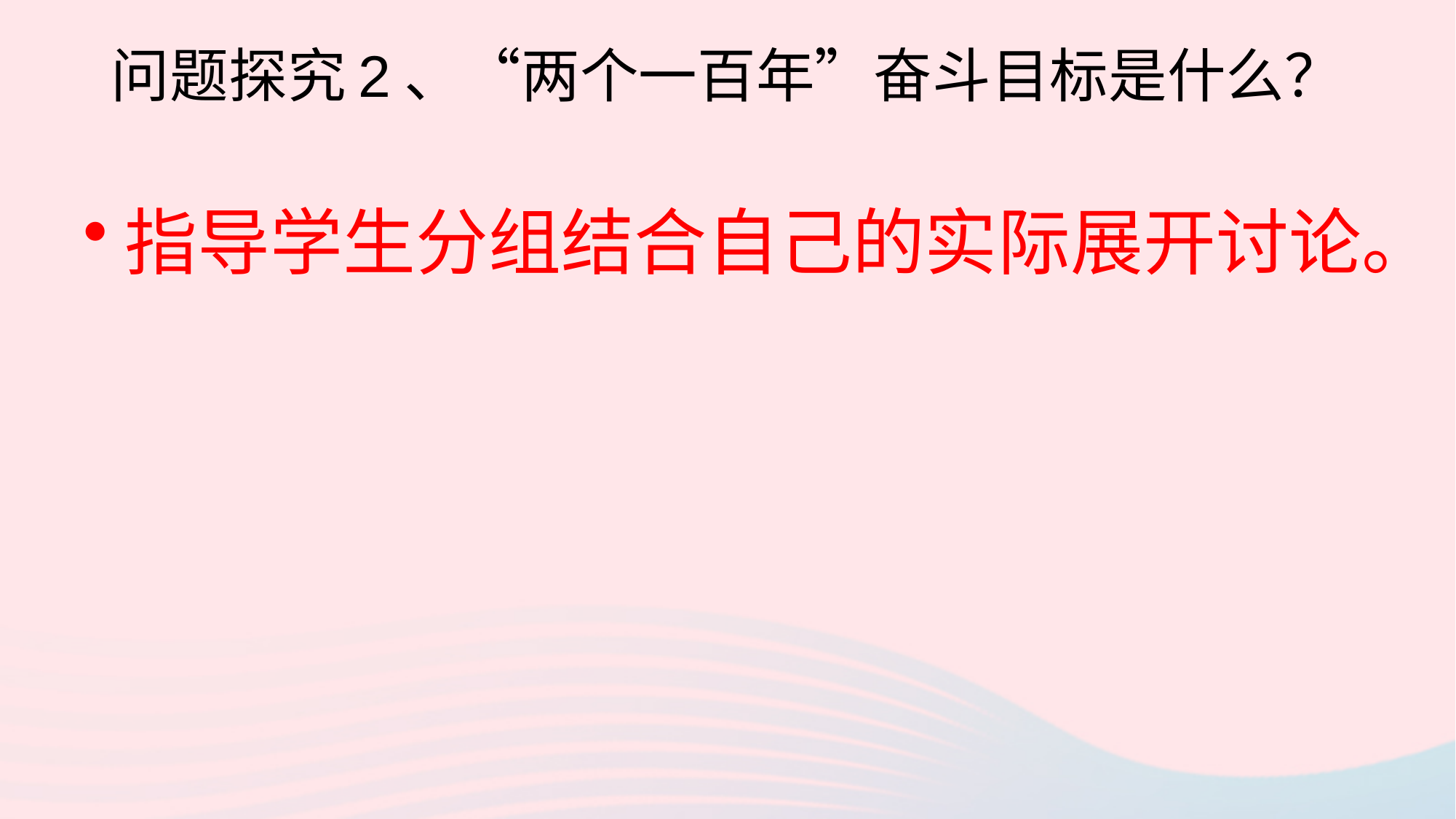

# 问题探究2、“两个一百年”奋斗目标是什么？
指导学生分组结合自己的实际展开讨论。